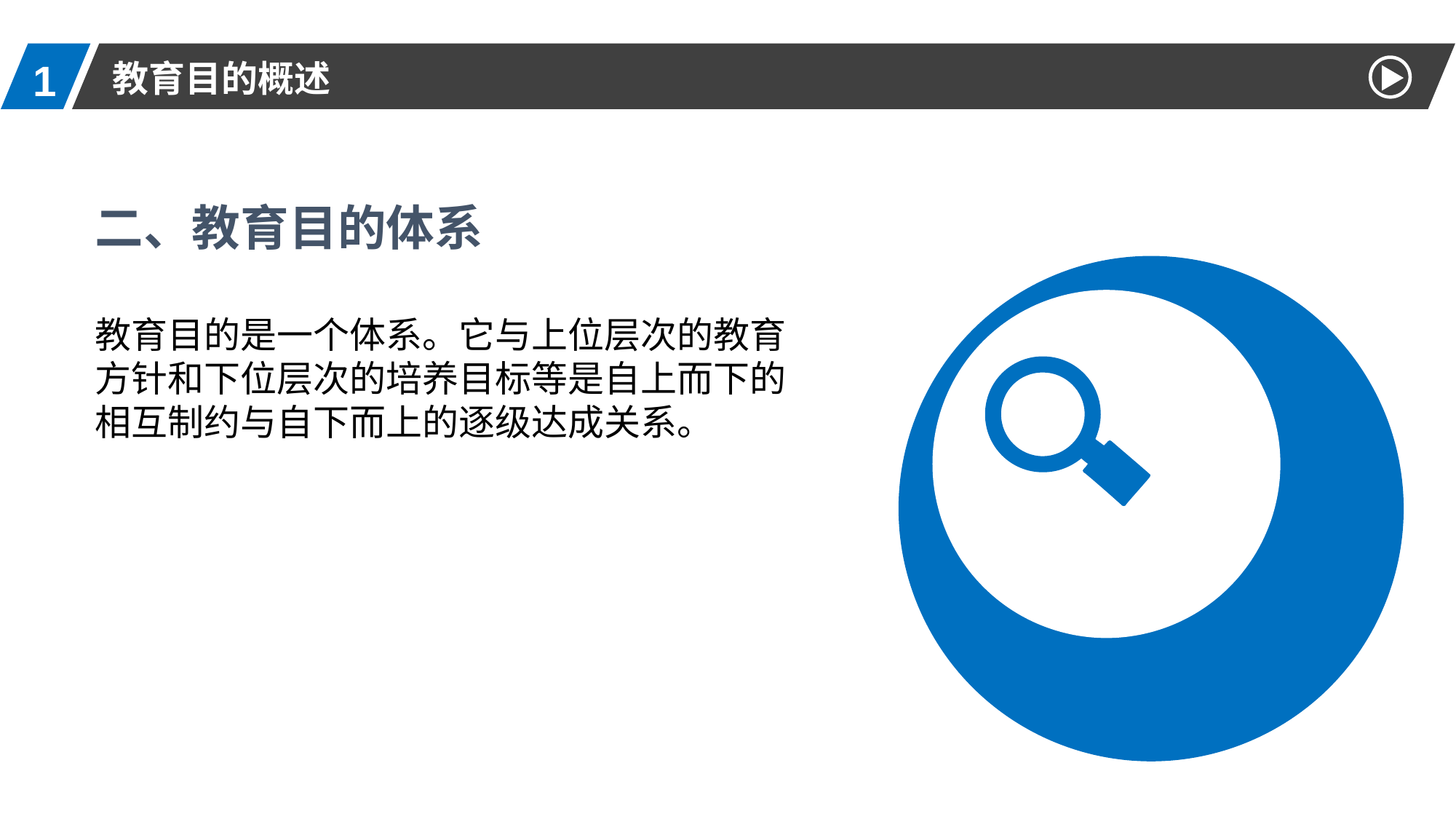

1
教育目的概述

二、教育目的体系

教育目的是一个体系。它与上位层次的教育方针和下位层次的培养目标等是自上而下的相互制约与自下而上的逐级达成关系。